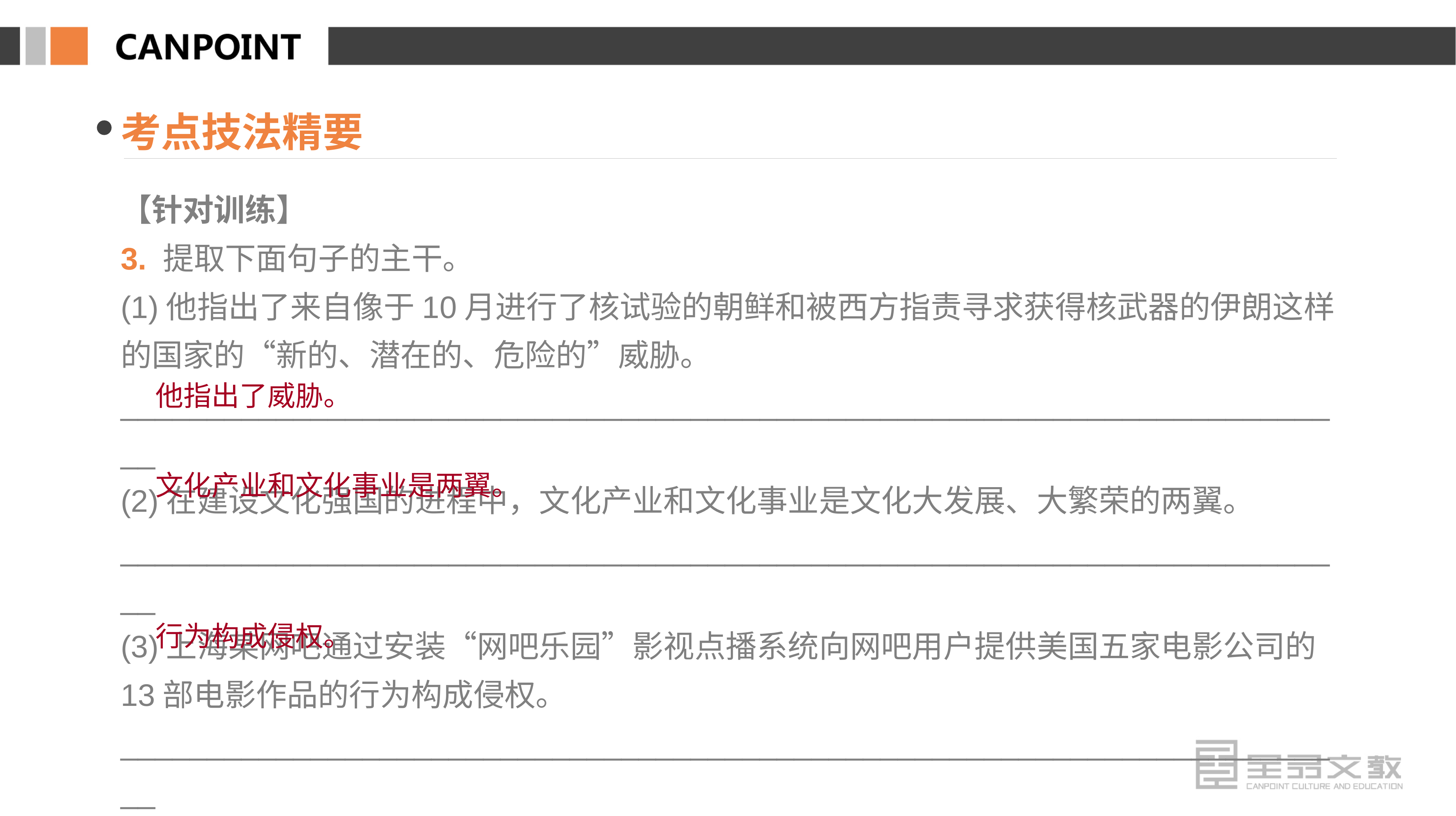

考点技法精要

【针对训练】
3. 提取下面句子的主干。
(1)他指出了来自像于10月进行了核试验的朝鲜和被西方指责寻求获得核武器的伊朗这样的国家的“新的、潜在的、危险的”威胁。
________________________________________________________________________
(2)在建设文化强国的进程中，文化产业和文化事业是文化大发展、大繁荣的两翼。
________________________________________________________________________
(3)上海某网吧通过安装“网吧乐园”影视点播系统向网吧用户提供美国五家电影公司的13部电影作品的行为构成侵权。
________________________________________________________________________
他指出了威胁。
文化产业和文化事业是两翼。
行为构成侵权。